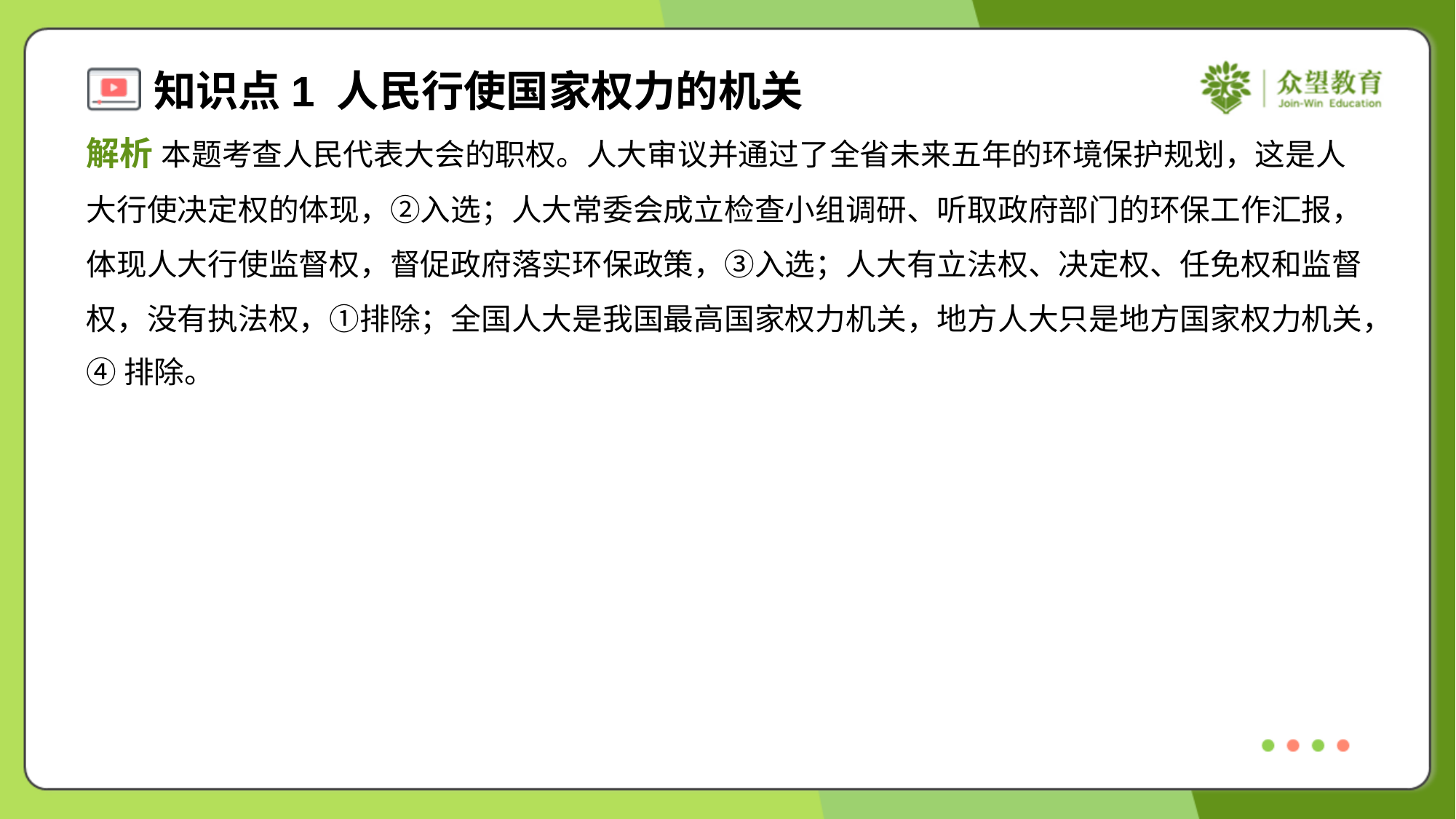

解析 本题考查人民代表大会的职权。人大审议并通过了全省未来五年的环境保护规划，这是人
大行使决定权的体现，②入选；人大常委会成立检查小组调研、听取政府部门的环保工作汇报，
体现人大行使监督权，督促政府落实环保政策，③入选；人大有立法权、决定权、任免权和监督
权，没有执法权，①排除；全国人大是我国最高国家权力机关，地方人大只是地方国家权力机关，
④排除。